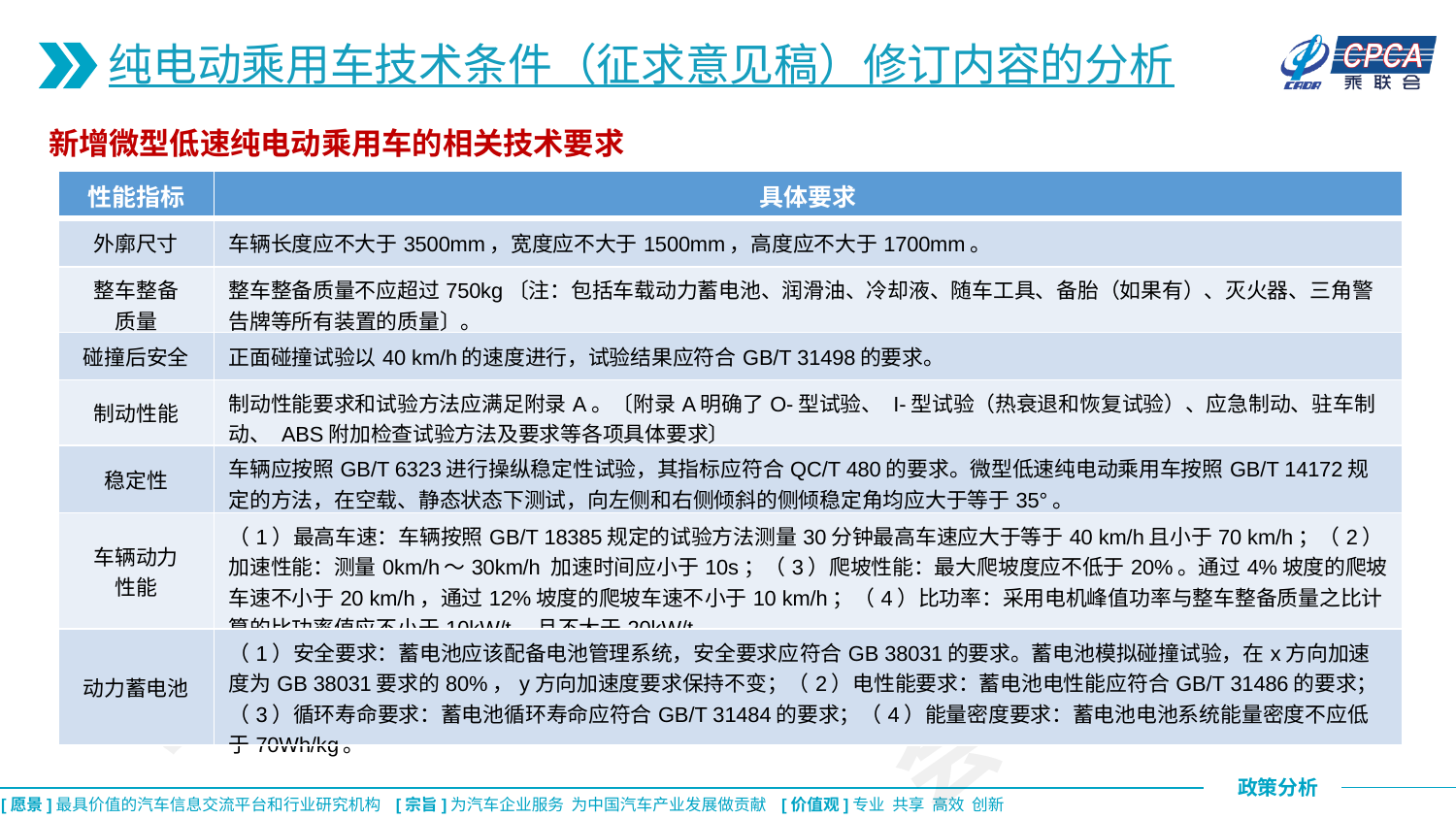

纯电动乘用车技术条件（征求意见稿）修订内容的分析
新增微型低速纯电动乘用车的相关技术要求
| 性能指标 | 具体要求 |
| --- | --- |
| 外廓尺寸 | 车辆长度应不大于3500mm，宽度应不大于1500mm，高度应不大于1700mm。 |
| 整车整备 质量 | 整车整备质量不应超过750kg〔注：包括车载动力蓄电池、润滑油、冷却液、随车工具、备胎（如果有）、灭火器、三角警告牌等所有装置的质量〕。 |
| 碰撞后安全 | 正面碰撞试验以40 km/h的速度进行，试验结果应符合GB/T 31498的要求。 |
| 制动性能 | 制动性能要求和试验方法应满足附录A。〔附录A明确了O-型试验、 I-型试验（热衰退和恢复试验）、应急制动、驻车制动、 ABS附加检查试验方法及要求等各项具体要求〕 |
| 稳定性 | 车辆应按照GB/T 6323进行操纵稳定性试验，其指标应符合QC/T 480的要求。微型低速纯电动乘用车按照GB/T 14172规定的方法，在空载、静态状态下测试，向左侧和右侧倾斜的侧倾稳定角均应大于等于35°。 |
| 车辆动力 性能 | （1）最高车速：车辆按照GB/T 18385规定的试验方法测量30分钟最高车速应大于等于40 km/h且小于70 km/h；（2）加速性能：测量0km/h～30km/h 加速时间应小于10s；（3）爬坡性能：最大爬坡度应不低于20%。通过4%坡度的爬坡车速不小于20 km/h，通过12%坡度的爬坡车速不小于10 km/h；（4）比功率：采用电机峰值功率与整车整备质量之比计算的比功率值应不小于10kW/t，且不大于20kW/t。 |
| 动力蓄电池 | （1）安全要求：蓄电池应该配备电池管理系统，安全要求应符合GB 38031的要求。蓄电池模拟碰撞试验，在x方向加速度为GB 38031要求的80%，y方向加速度要求保持不变；（2）电性能要求：蓄电池电性能应符合GB/T 31486的要求；（3）循环寿命要求：蓄电池循环寿命应符合GB/T 31484的要求；（4）能量密度要求：蓄电池电池系统能量密度不应低于70Wh/kg。 |
CPCA乘联会
CPCA乘联会